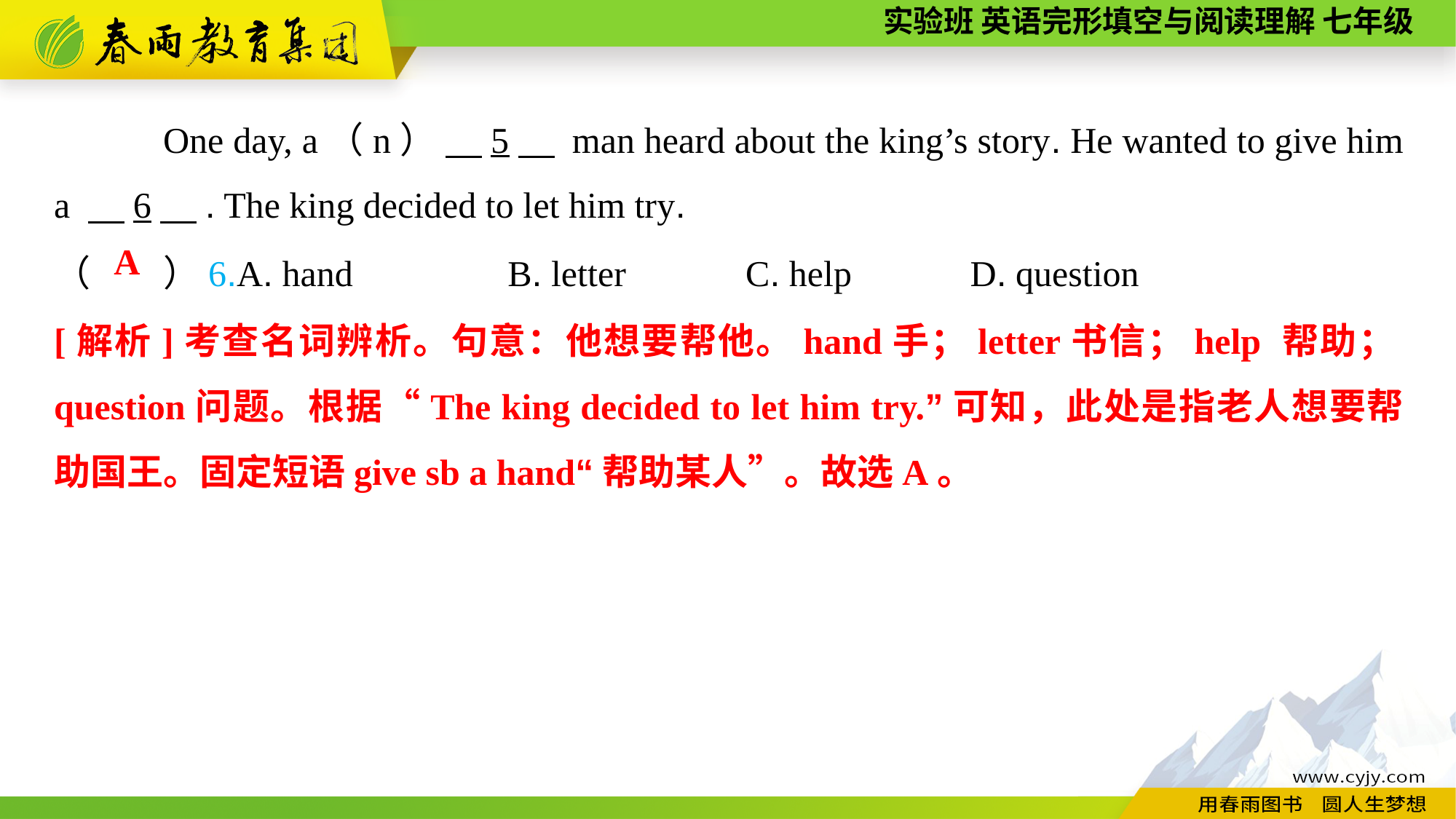

One day, a（n） 　5　 man heard about the king’s story. He wanted to give him a 　6　. The king decided to let him try.
（　　）6.A. hand                 B. letter	    C. help             D. question
A
[解析]考查名词辨析。句意：他想要帮他。hand手；letter书信；help 帮助；question问题。根据“The king decided to let him try.”可知，此处是指老人想要帮助国王。固定短语give sb a hand“帮助某人”。故选A。